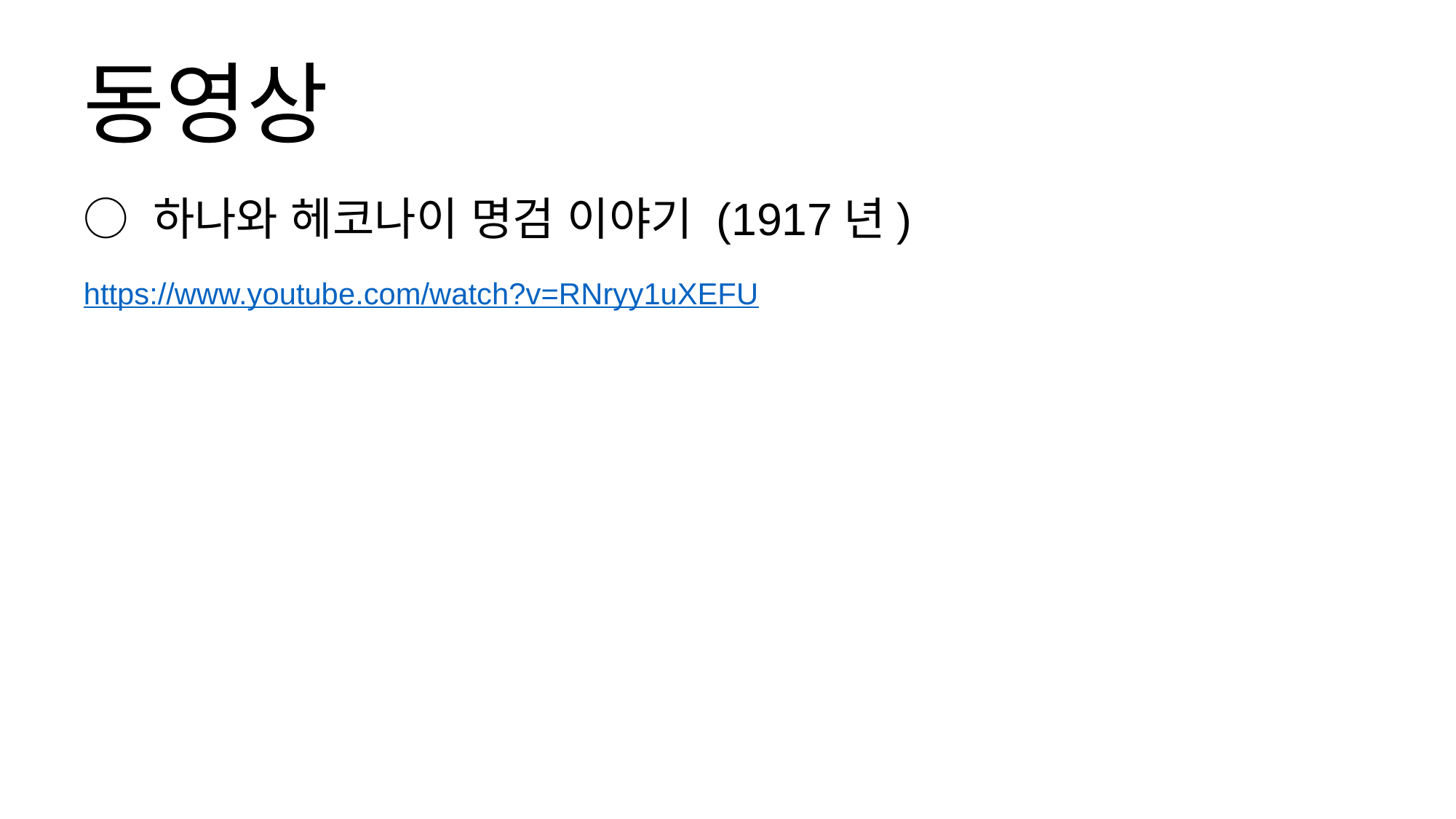

# 동영상
○ 하나와 헤코나이 명검 이야기 (1917년)

https://www.youtube.com/watch?v=RNryy1uXEFU